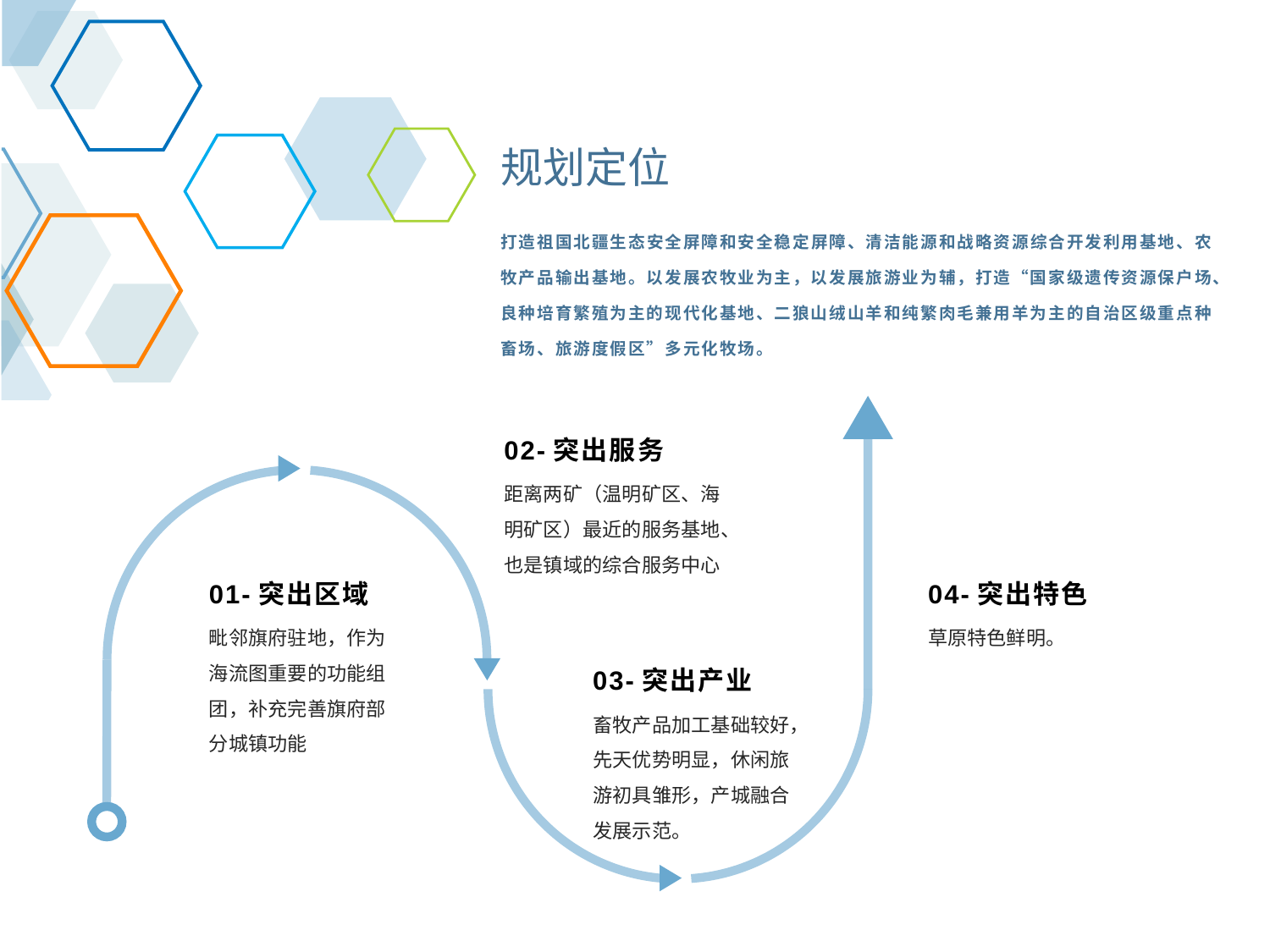

规划定位
打造祖国北疆生态安全屏障和安全稳定屏障、清洁能源和战略资源综合开发利用基地、农牧产品输出基地。以发展农牧业为主，以发展旅游业为辅，打造“国家级遗传资源保户场、良种培育繁殖为主的现代化基地、二狼山绒山羊和纯繁肉毛兼用羊为主的自治区级重点种畜场、旅游度假区”多元化牧场。

02-突出服务

距离两矿（温明矿区、海明矿区）最近的服务基地、也是镇域的综合服务中心

01-突出区域
04-突出特色
毗邻旗府驻地，作为海流图重要的功能组团，补充完善旗府部分城镇功能
草原特色鲜明。

03-突出产业
畜牧产品加工基础较好，先天优势明显，休闲旅游初具雏形，产城融合发展示范。